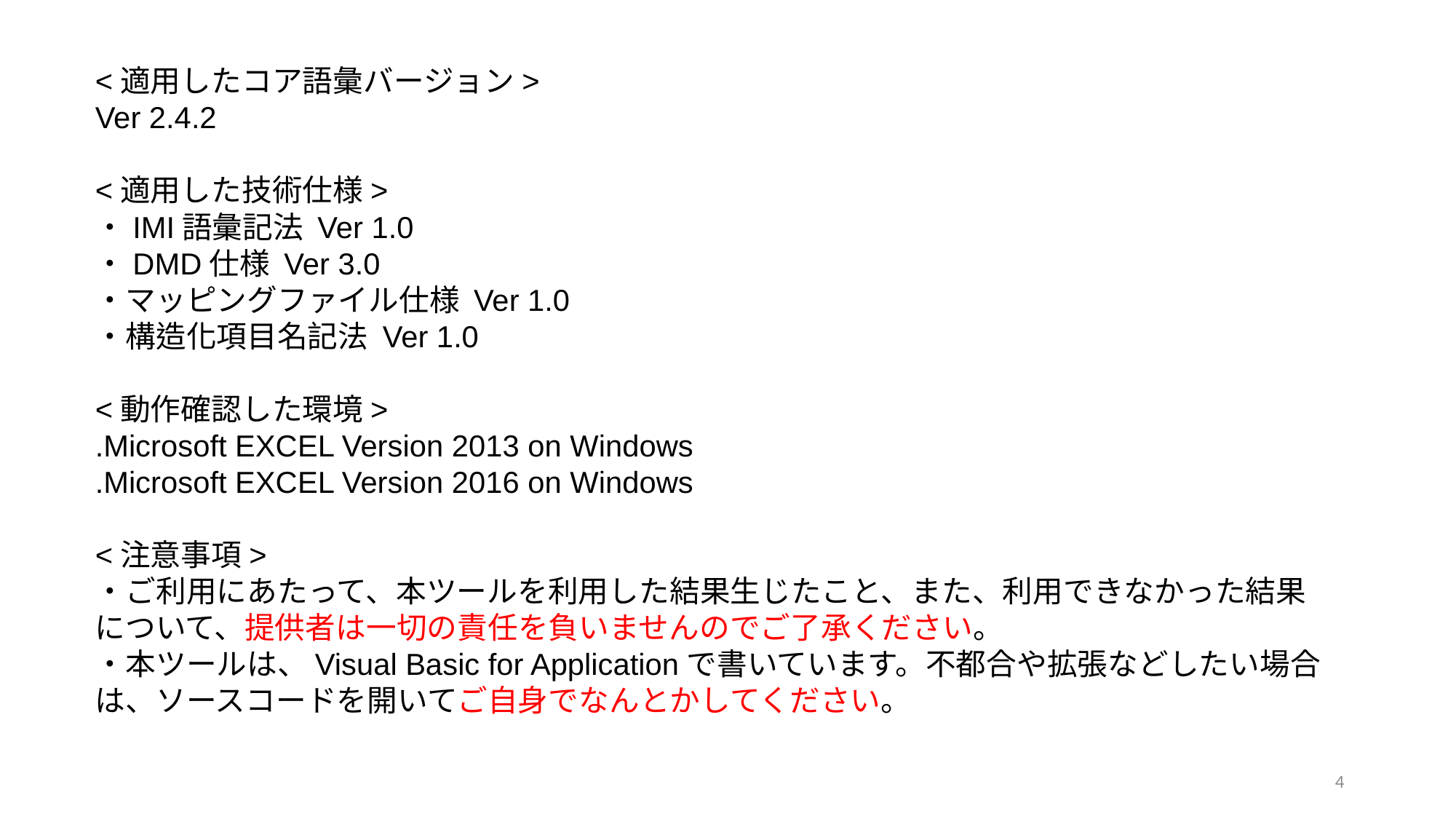

<適用したコア語彙バージョン>
Ver 2.4.2

<適用した技術仕様>
・IMI語彙記法 Ver 1.0
・DMD仕様 Ver 3.0
・マッピングファイル仕様 Ver 1.0
・構造化項目名記法 Ver 1.0

<動作確認した環境>
.Microsoft EXCEL Version 2013 on Windows
.Microsoft EXCEL Version 2016 on Windows

<注意事項>
・ご利用にあたって、本ツールを利用した結果生じたこと、また、利用できなかった結果について、提供者は一切の責任を負いませんのでご了承ください。
・本ツールは、Visual Basic for Applicationで書いています。不都合や拡張などしたい場合は、ソースコードを開いてご自身でなんとかしてください。
4